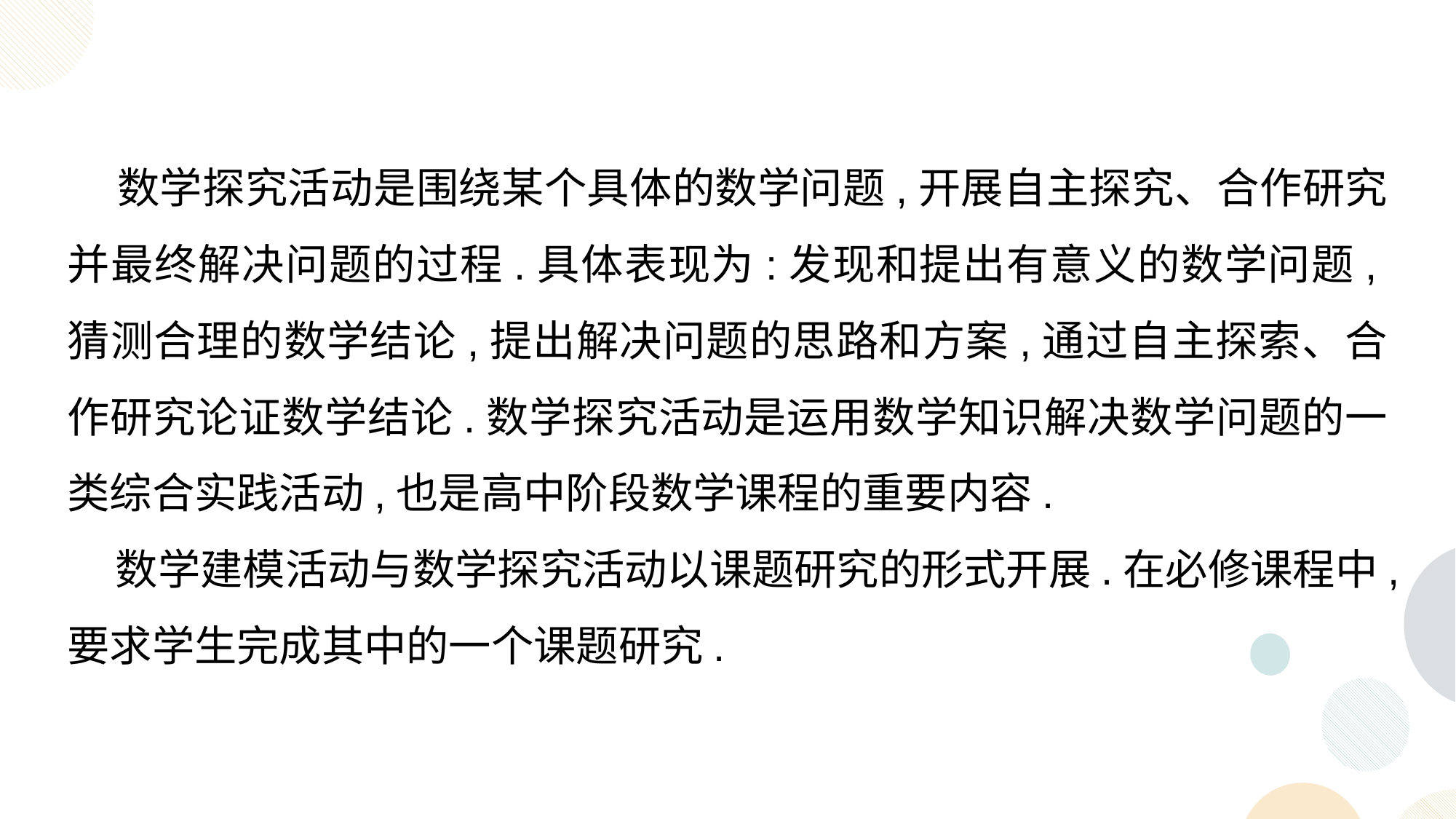

数学探究活动是围绕某个具体的数学问题,开展自主探究、合作研究并最终解决问题的过程.具体表现为:发现和提出有意义的数学问题,猜测合理的数学结论,提出解决问题的思路和方案,通过自主探索、合作研究论证数学结论.数学探究活动是运用数学知识解决数学问题的一类综合实践活动,也是高中阶段数学课程的重要内容.
    数学建模活动与数学探究活动以课题研究的形式开展.在必修课程中,要求学生完成其中的一个课题研究.